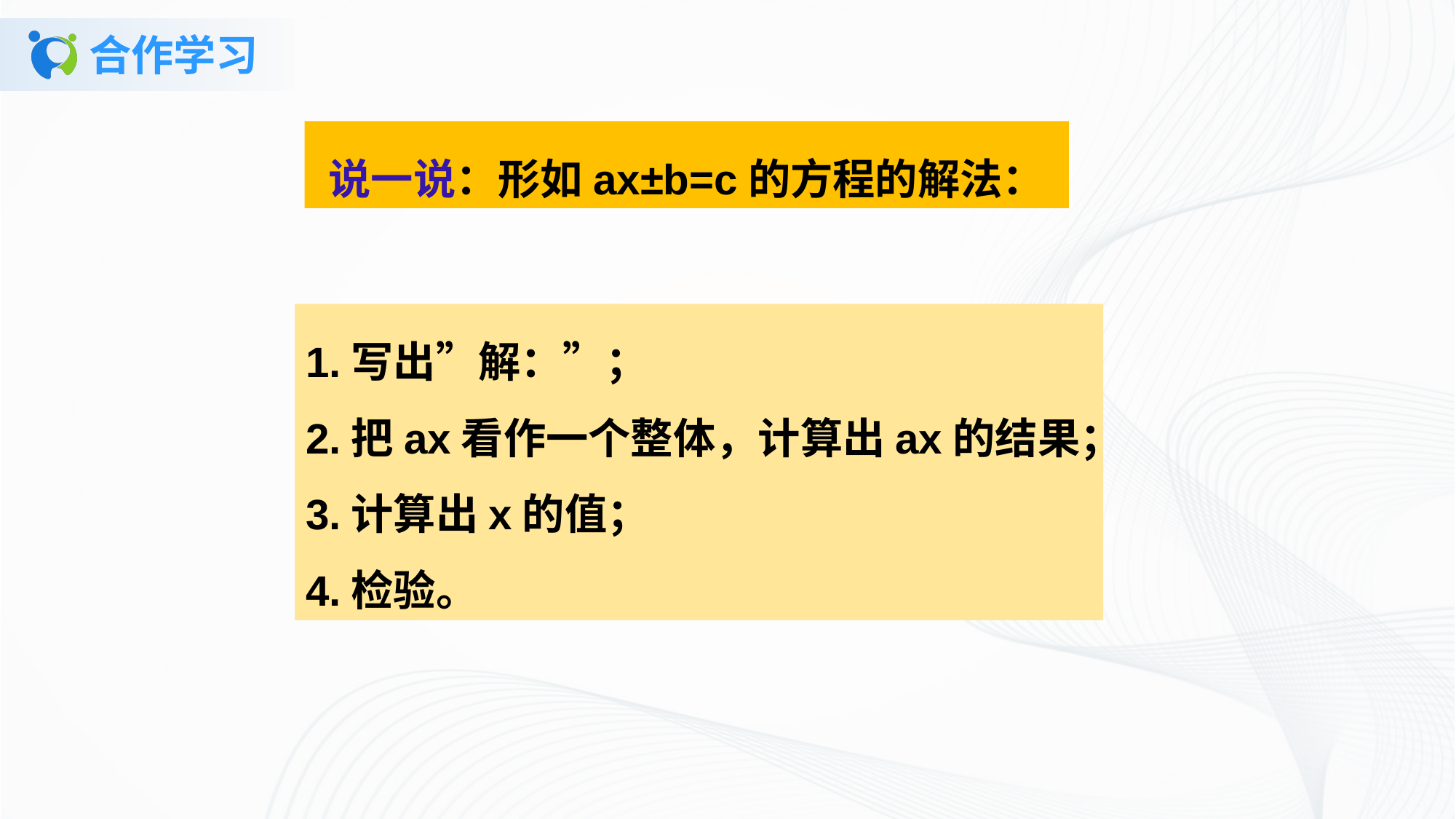

# 合作学习
说一说：形如ax±b=c的方程的解法：
1.写出”解：”；
2.把ax看作一个整体，计算出ax的结果；
3.计算出x的值；
4.检验。